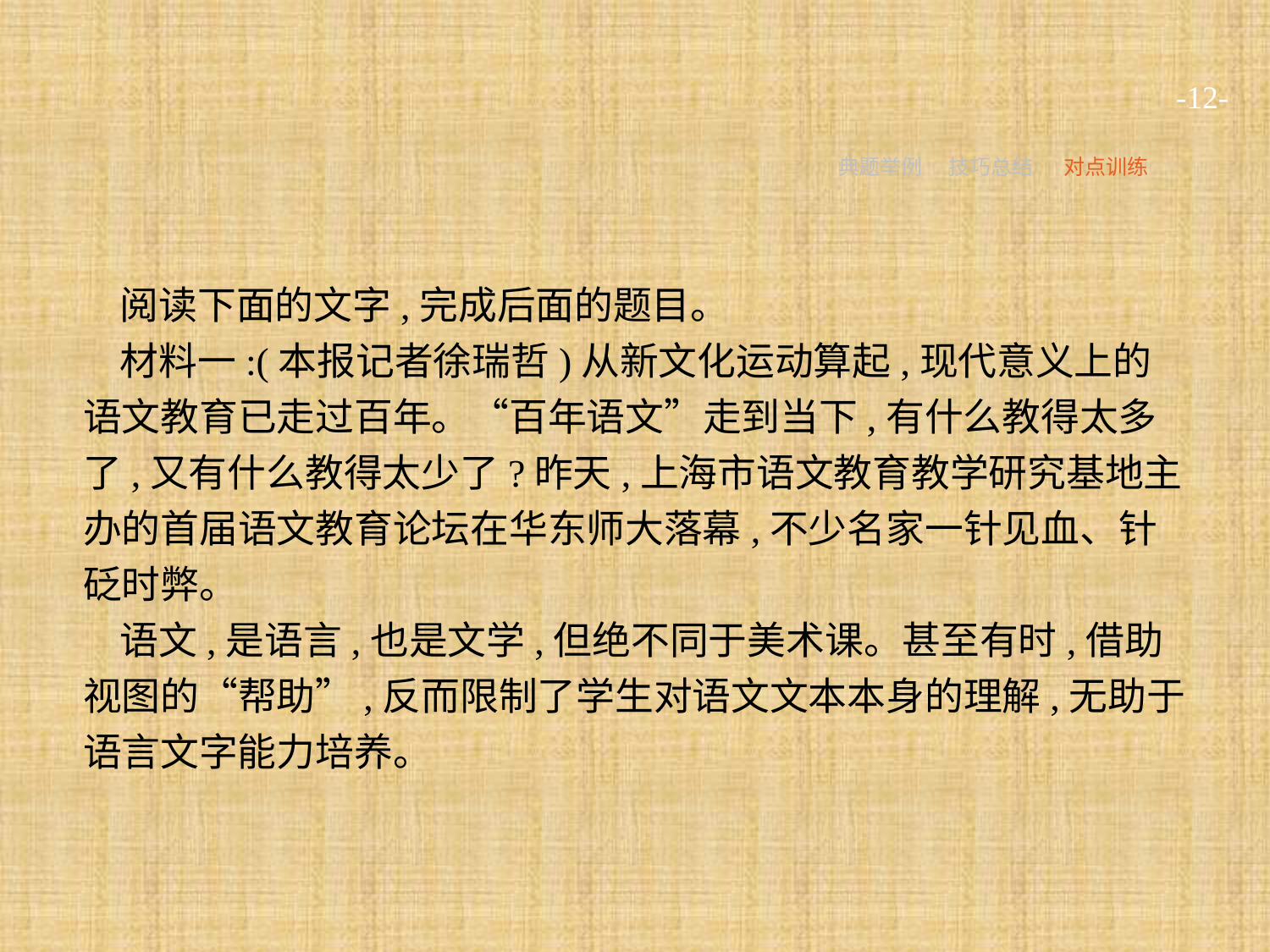

-12-
典题举例
技巧总结
对点训练
阅读下面的文字,完成后面的题目。
材料一:(本报记者徐瑞哲)从新文化运动算起,现代意义上的语文教育已走过百年。“百年语文”走到当下,有什么教得太多了,又有什么教得太少了?昨天,上海市语文教育教学研究基地主办的首届语文教育论坛在华东师大落幕,不少名家一针见血、针砭时弊。
语文,是语言,也是文学,但绝不同于美术课。甚至有时,借助视图的“帮助”,反而限制了学生对语文文本本身的理解,无助于语言文字能力培养。